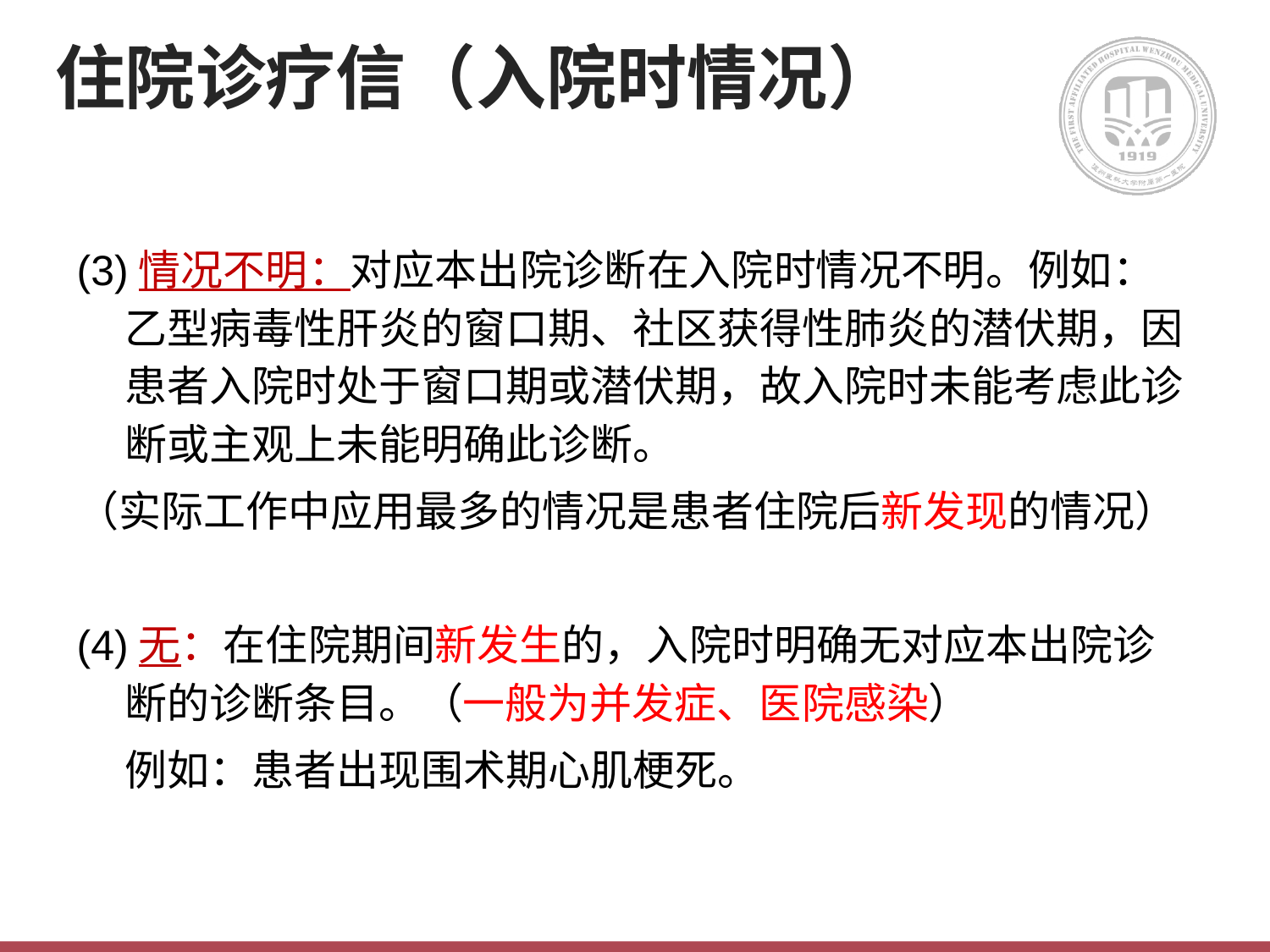

# 住院诊疗信（入院时情况）
(3)情况不明：对应本出院诊断在入院时情况不明。例如：乙型病毒性肝炎的窗口期、社区获得性肺炎的潜伏期，因患者入院时处于窗口期或潜伏期，故入院时未能考虑此诊断或主观上未能明确此诊断。
（实际工作中应用最多的情况是患者住院后新发现的情况）

(4)无：在住院期间新发生的，入院时明确无对应本出院诊断的诊断条目。（一般为并发症、医院感染）
    例如：患者出现围术期心肌梗死。